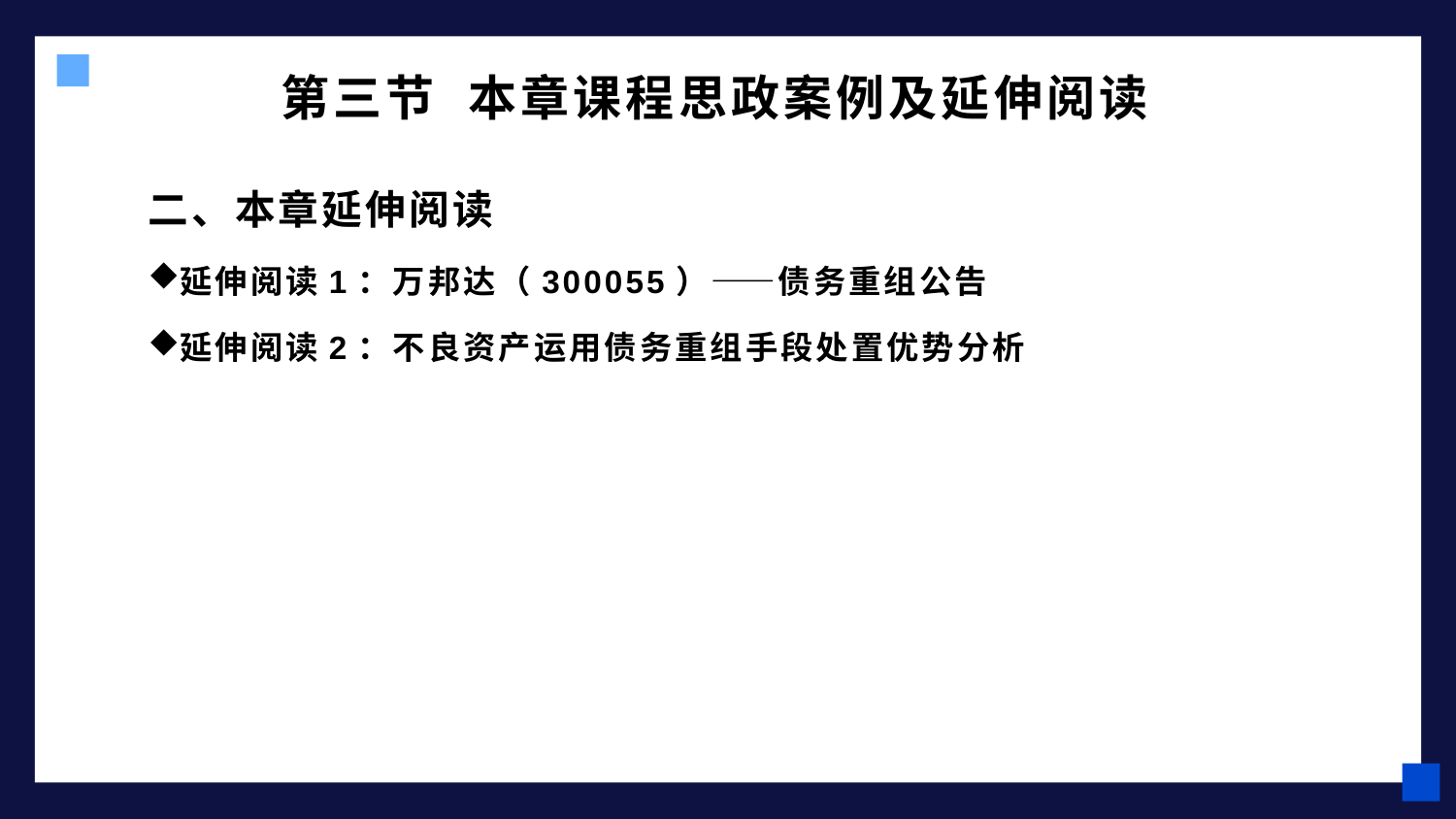

# 第三节  本章课程思政案例及延伸阅读
二、本章延伸阅读
延伸阅读1：万邦达（300055）——债务重组公告
延伸阅读2：不良资产运用债务重组手段处置优势分析